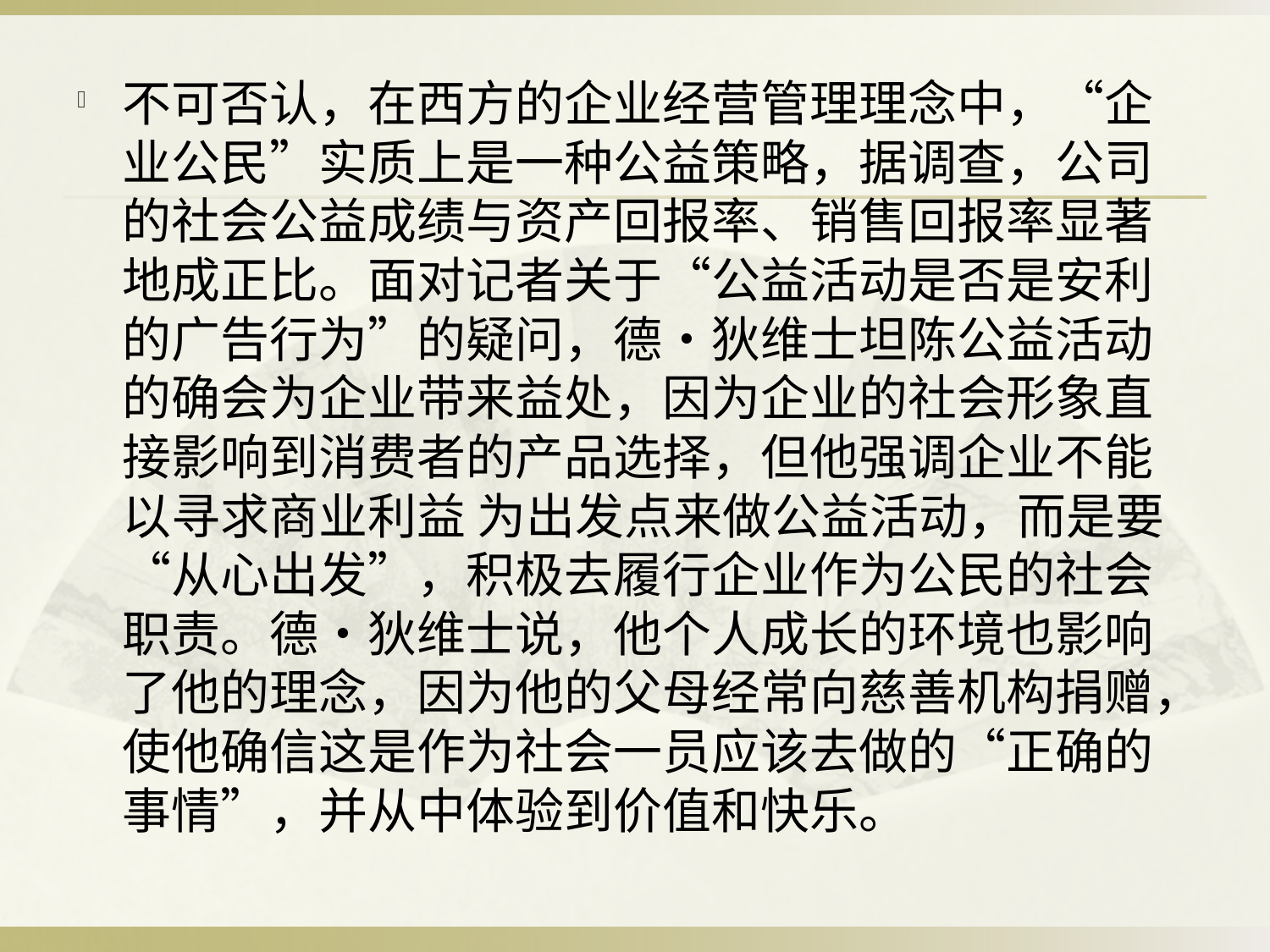

不可否认，在西方的企业经营管理理念中，“企业公民”实质上是一种公益策略，据调查，公司的社会公益成绩与资产回报率、销售回报率显著地成正比。面对记者关于“公益活动是否是安利的广告行为”的疑问，德•狄维士坦陈公益活动的确会为企业带来益处，因为企业的社会形象直接影响到消费者的产品选择，但他强调企业不能以寻求商业利益 为出发点来做公益活动，而是要“从心出发”，积极去履行企业作为公民的社会职责。德•狄维士说，他个人成长的环境也影响了他的理念，因为他的父母经常向慈善机构捐赠，使他确信这是作为社会一员应该去做的“正确的事情”，并从中体验到价值和快乐。